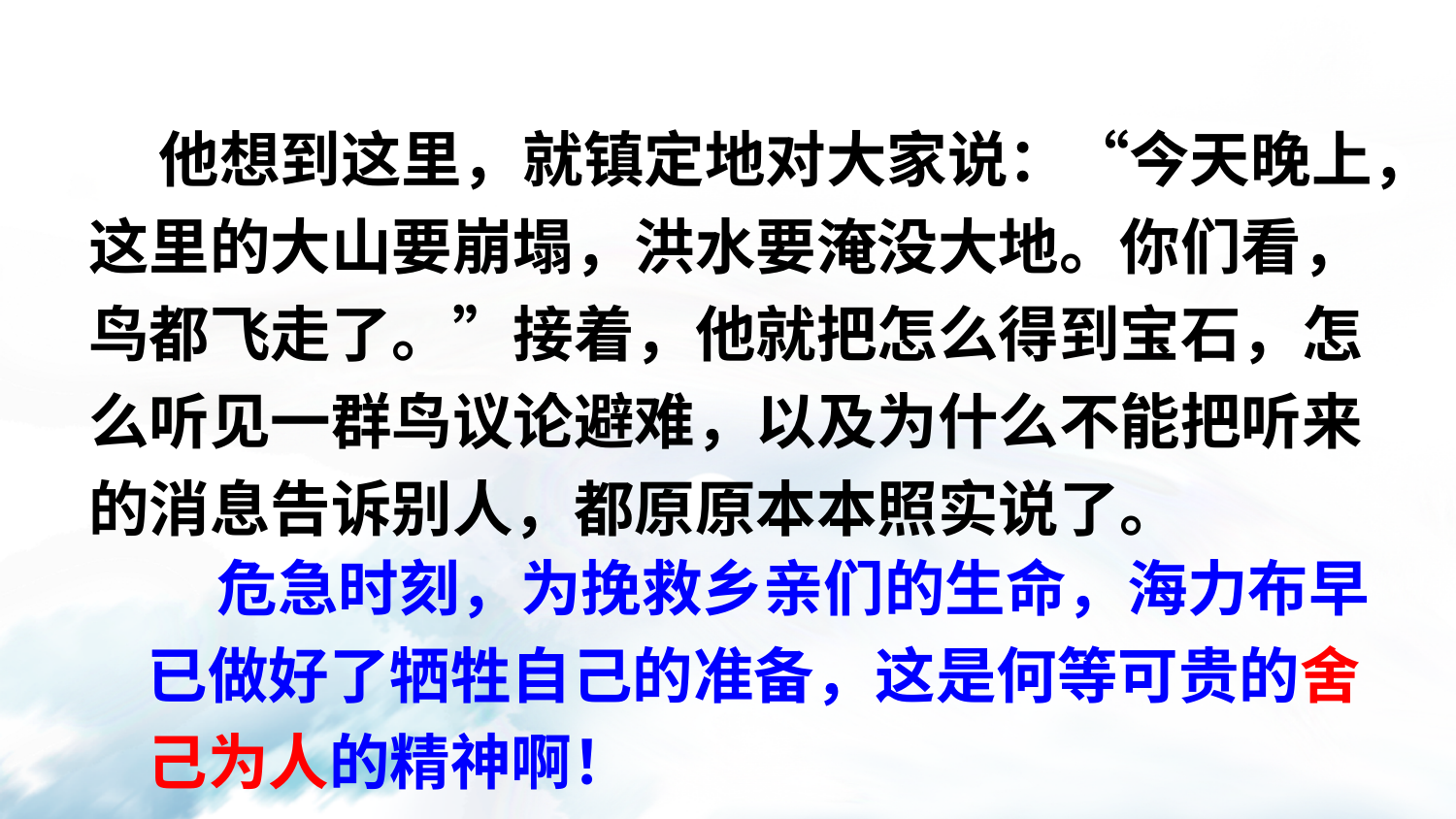

他想到这里，就镇定地对大家说：“今天晚上，这里的大山要崩塌，洪水要淹没大地。你们看，鸟都飞走了。”接着，他就把怎么得到宝石，怎么听见一群鸟议论避难，以及为什么不能把听来的消息告诉别人，都原原本本照实说了。
    危急时刻，为挽救乡亲们的生命，海力布早已做好了牺牲自己的准备，这是何等可贵的舍己为人的精神啊！